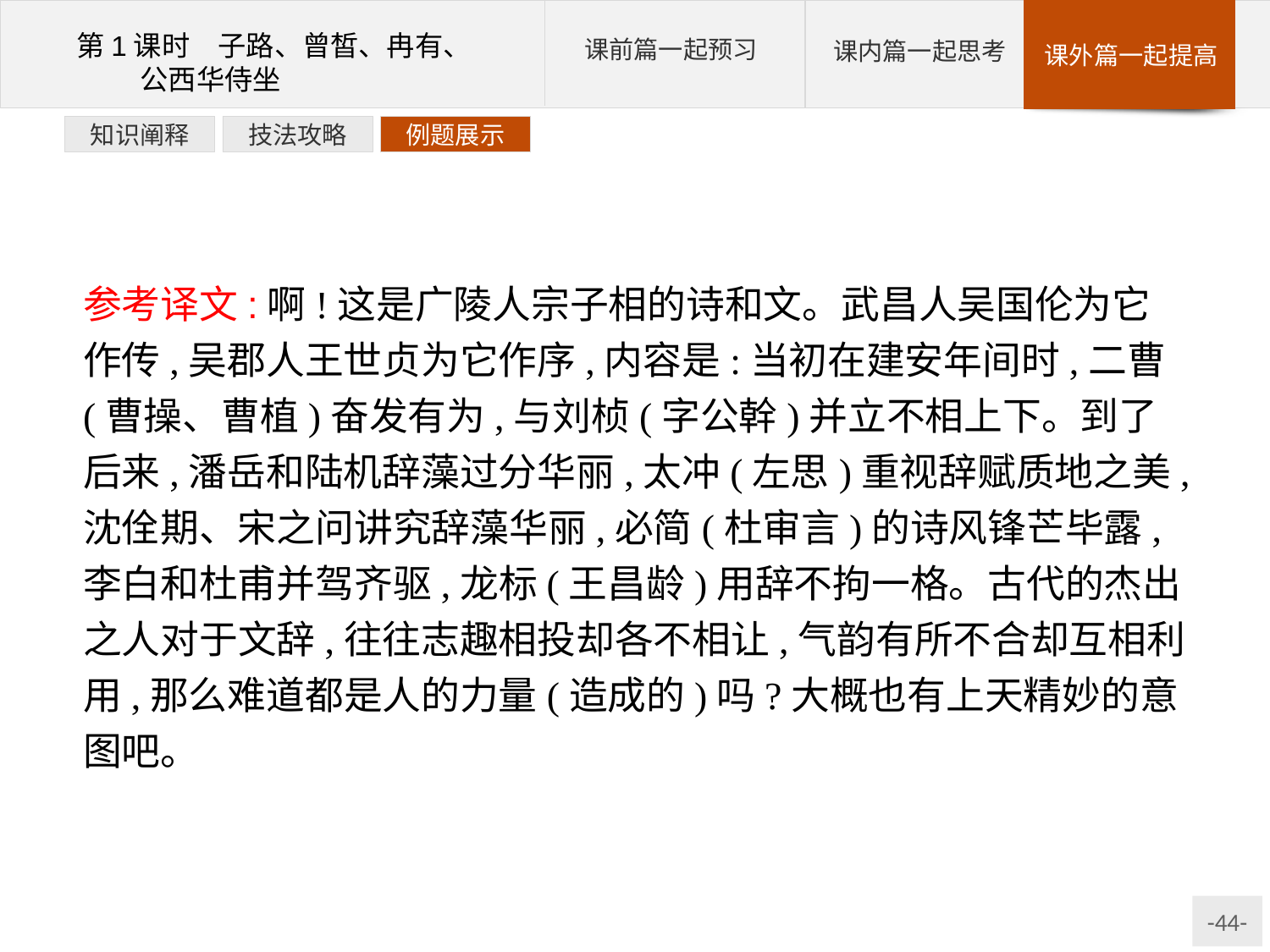

例题展示
技法攻略
知识阐释
参考译文:啊!这是广陵人宗子相的诗和文。武昌人吴国伦为它作传,吴郡人王世贞为它作序,内容是:当初在建安年间时,二曹(曹操、曹植)奋发有为,与刘桢(字公幹)并立不相上下。到了后来,潘岳和陆机辞藻过分华丽,太冲(左思)重视辞赋质地之美,沈佺期、宋之问讲究辞藻华丽,必简(杜审言)的诗风锋芒毕露,李白和杜甫并驾齐驱,龙标(王昌龄)用辞不拘一格。古代的杰出之人对于文辞,往往志趣相投却各不相让,气韵有所不合却互相利用,那么难道都是人的力量(造成的)吗?大概也有上天精妙的意图吧。